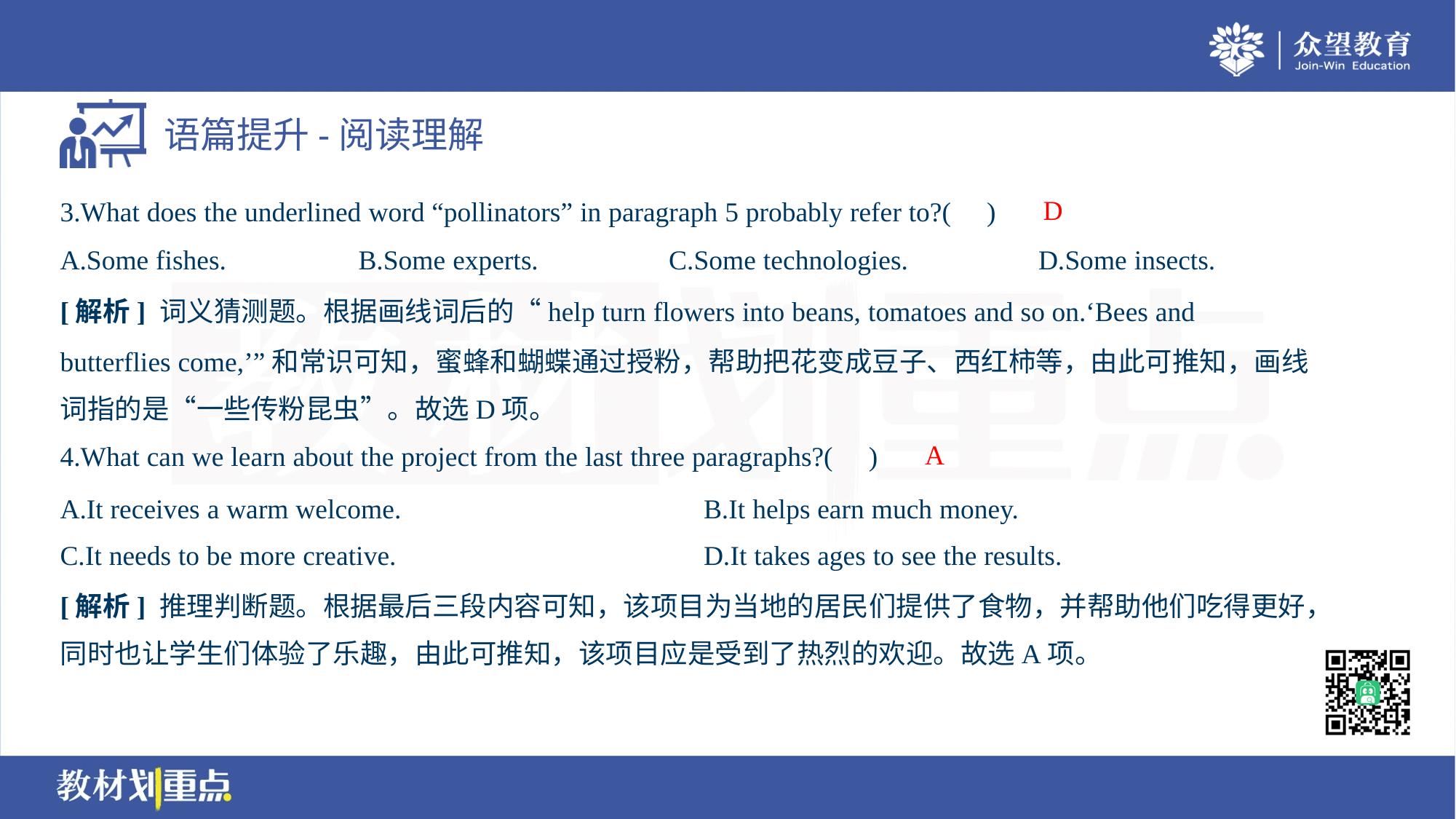

D
3.What does the underlined word “pollinators” in paragraph 5 probably refer to?(     )
A.Some fishes.	B.Some experts.	C.Some technologies.	D.Some insects.
[解析] 词义猜测题。根据画线词后的“help turn flowers into beans, tomatoes and so on.‘Bees and
butterflies come,’”和常识可知，蜜蜂和蝴蝶通过授粉，帮助把花变成豆子、西红柿等，由此可推知，画线
词指的是“一些传粉昆虫”。故选D项。
A
4.What can we learn about the project from the last three paragraphs?(     )
A.It receives a warm welcome.	B.It helps earn much money.
C.It needs to be more creative.	D.It takes ages to see the results.
[解析] 推理判断题。根据最后三段内容可知，该项目为当地的居民们提供了食物，并帮助他们吃得更好，
同时也让学生们体验了乐趣，由此可推知，该项目应是受到了热烈的欢迎。故选A项。